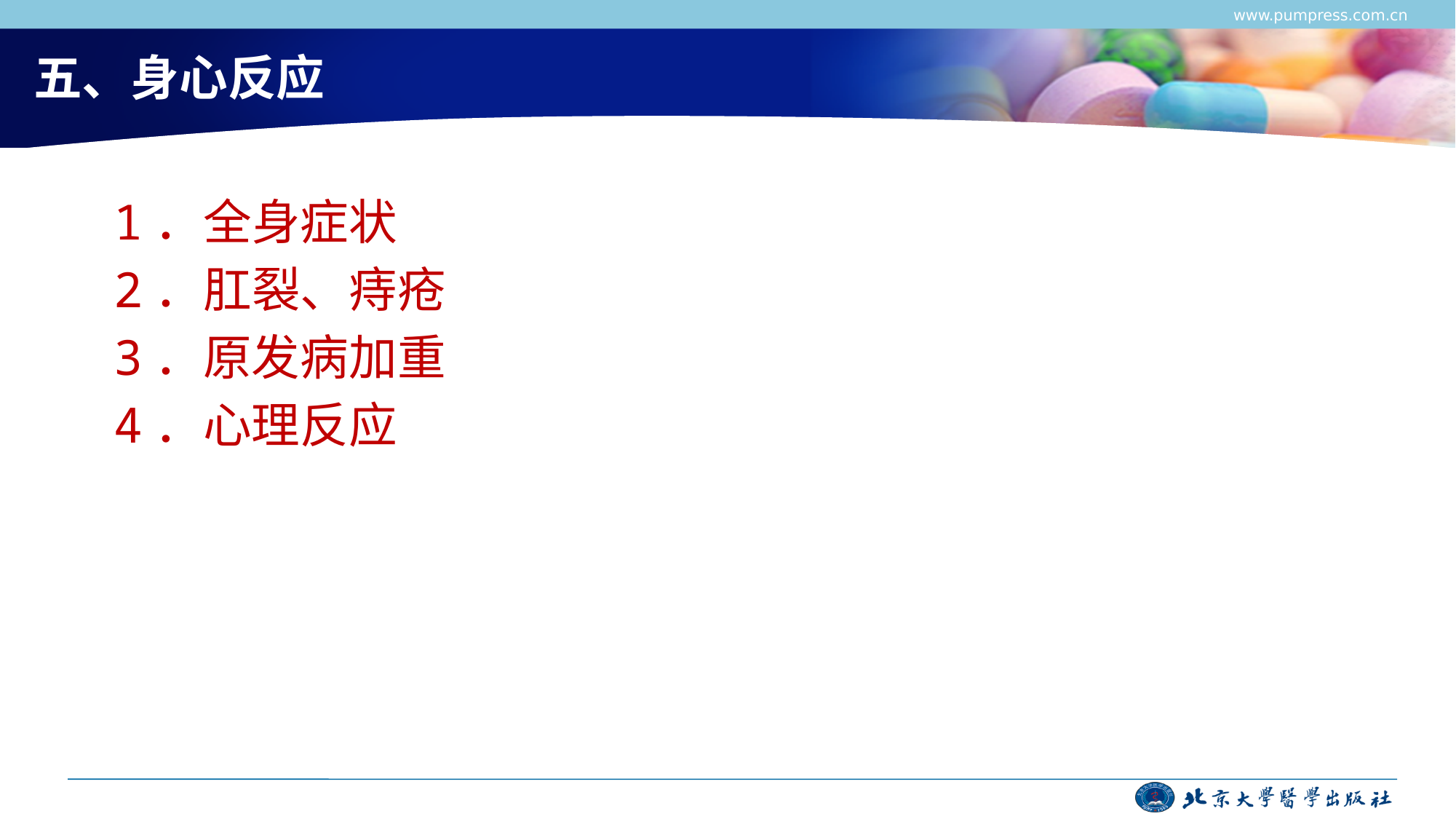

www.pumpress.com.cn
# 五、身心反应
1．全身症状
2．肛裂、痔疮
3．原发病加重
4．心理反应